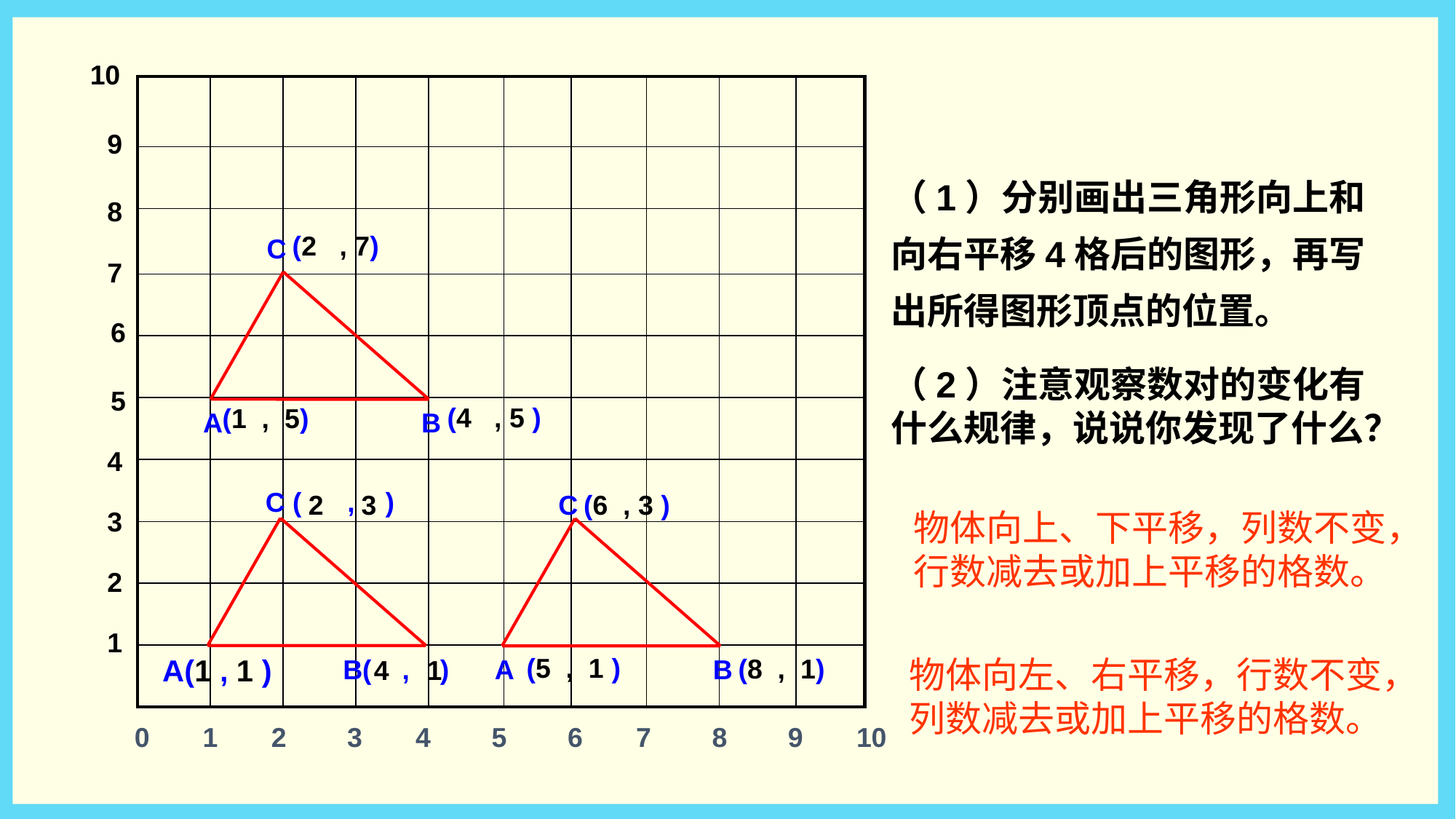

10
|  |  |  |  |  |  |  |  |  |  |
| --- | --- | --- | --- | --- | --- | --- | --- | --- | --- |
|  |  |  |  |  |  |  |  |  |  |
|  |  |  |  |  |  |  |  |  |  |
|  |  |  |  |  |  |  |  |  |  |
|  |  |  |  |  |  |  |  |  |  |
|  |  |  |  |  |  |  |  |  |  |
|  |  |  |  |  |  |  |  |  |  |
|  |  |  |  |  |  |  |  |  |  |
|  |  |  |  |  |  |  |  |  |  |
|  |  |  |  |  |  |  |  |  |  |
9
（1）分别画出三角形向上和向右平移4格后的图形，再写出所得图形顶点的位置。
8
(2   , 7)
C

A
B
7
6
（2）注意观察数对的变化有什么规律，说说你发现了什么？
5
(4   , 5 )
(1  ,  5)

4
C (      ,    )
C

A
B
(6  , 3 )
2     3
3
物体向上、下平移，列数不变，行数减去或加上平移的格数。

2
1
(5  ,  1 )
A(1 , 1 )
(8  ,  1)
B(    ,    )
物体向左、右平移，行数不变，列数减去或加上平移的格数。
4     1
0       1       2        3       4        5        6       7        8        9       10